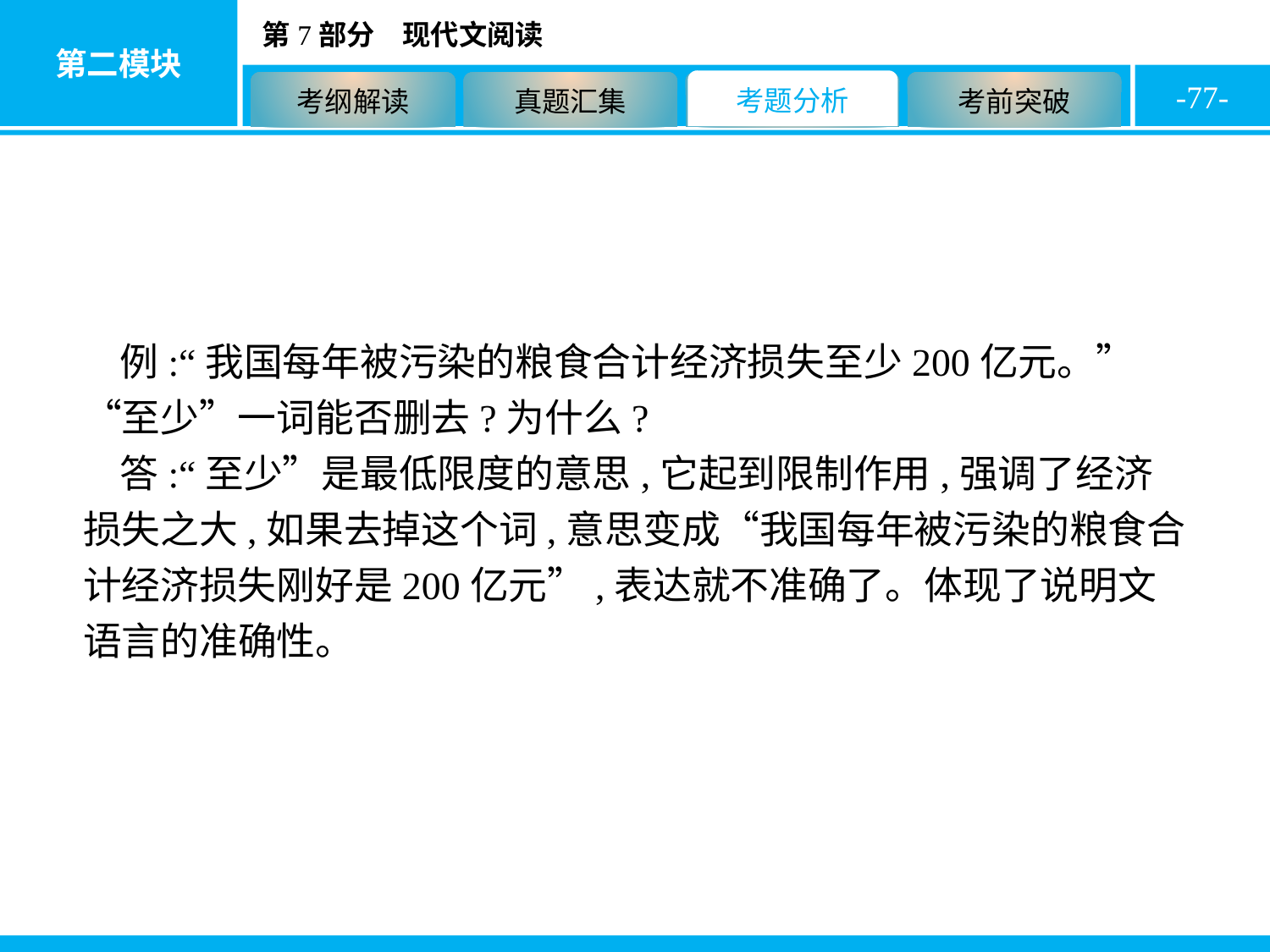

-77-
例:“我国每年被污染的粮食合计经济损失至少200亿元。”“至少”一词能否删去?为什么?
答:“至少”是最低限度的意思,它起到限制作用,强调了经济损失之大,如果去掉这个词,意思变成“我国每年被污染的粮食合计经济损失刚好是200亿元”,表达就不准确了。体现了说明文语言的准确性。